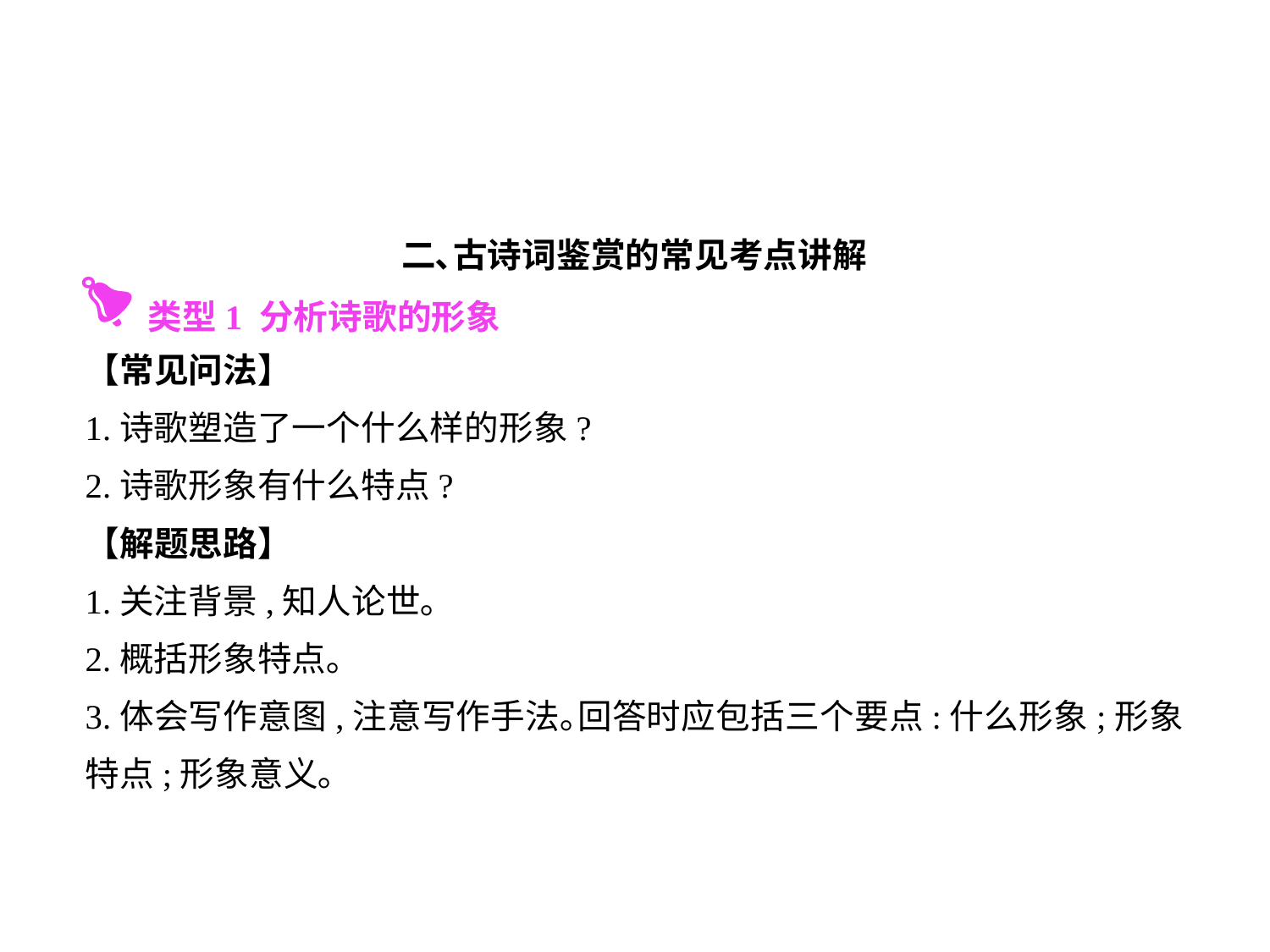

二､古诗词鉴赏的常见考点讲解

【常见问法】
1.诗歌塑造了一个什么样的形象?
2.诗歌形象有什么特点?
【解题思路】
1.关注背景,知人论世｡
2.概括形象特点｡
3.体会写作意图,注意写作手法｡回答时应包括三个要点:什么形象;形象特点;形象意义｡
      类型1 分析诗歌的形象